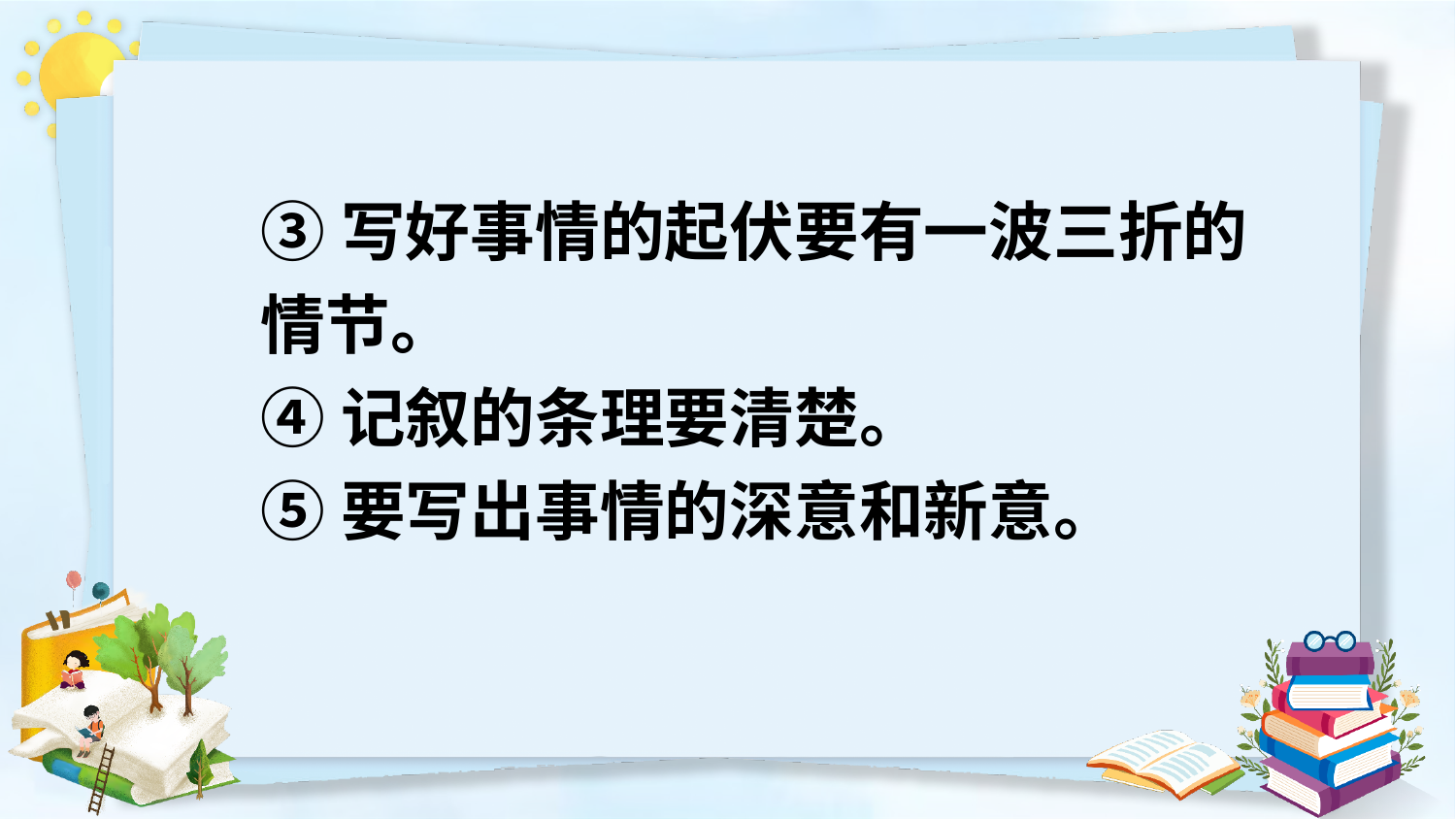

③写好事情的起伏要有一波三折的情节。
④记叙的条理要清楚。
⑤要写出事情的深意和新意。